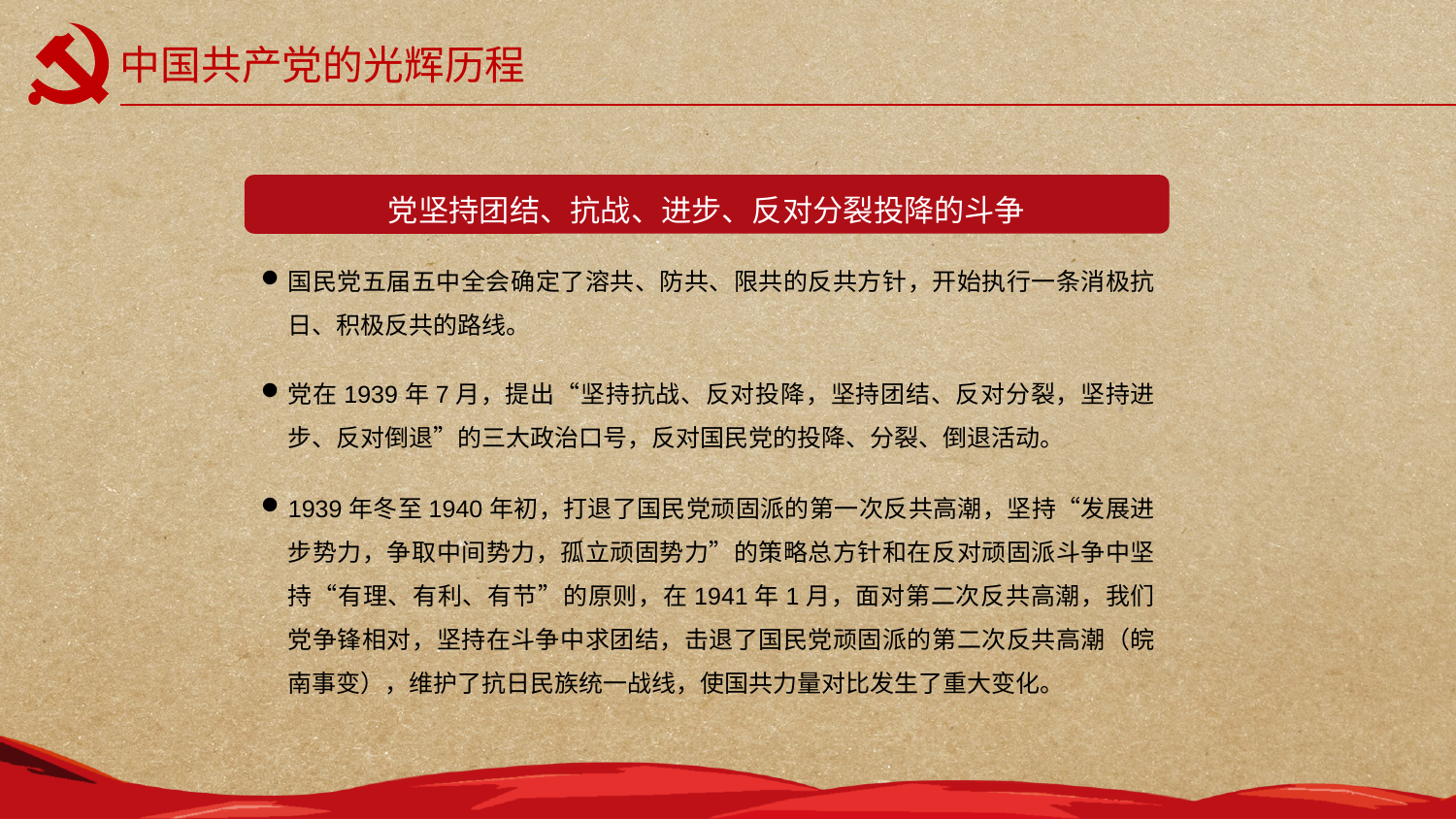

党坚持团结、抗战、进步、反对分裂投降的斗争

国民党五届五中全会确定了溶共、防共、限共的反共方针，开始执行一条消极抗日、积极反共的路线。
党在1939年7月，提出“坚持抗战、反对投降，坚持团结、反对分裂，坚持进步、反对倒退”的三大政治口号，反对国民党的投降、分裂、倒退活动。
1939年冬至1940年初，打退了国民党顽固派的第一次反共高潮，坚持“发展进步势力，争取中间势力，孤立顽固势力”的策略总方针和在反对顽固派斗争中坚持“有理、有利、有节”的原则，在1941年1月，面对第二次反共高潮，我们党争锋相对，坚持在斗争中求团结，击退了国民党顽固派的第二次反共高潮（皖南事变），维护了抗日民族统一战线，使国共力量对比发生了重大变化。